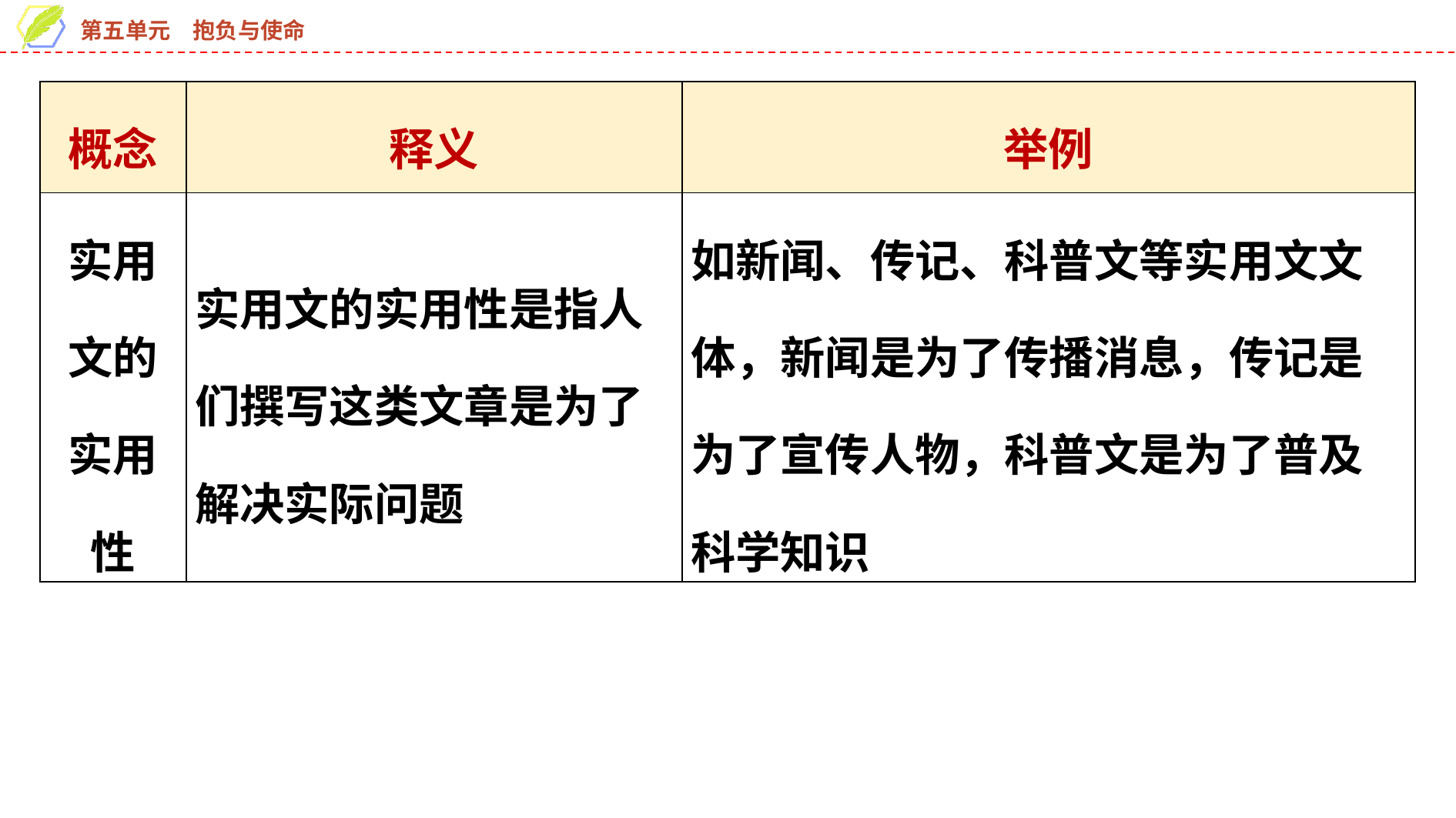

| 概念 | 释义 | 举例 |
| --- | --- | --- |
| 实用文的 实用性 | 实用文的实用性是指人们撰写这类文章是为了解决实际问题 | 如新闻、传记、科普文等实用文文体，新闻是为了传播消息，传记是为了宣传人物，科普文是为了普及科学知识 |